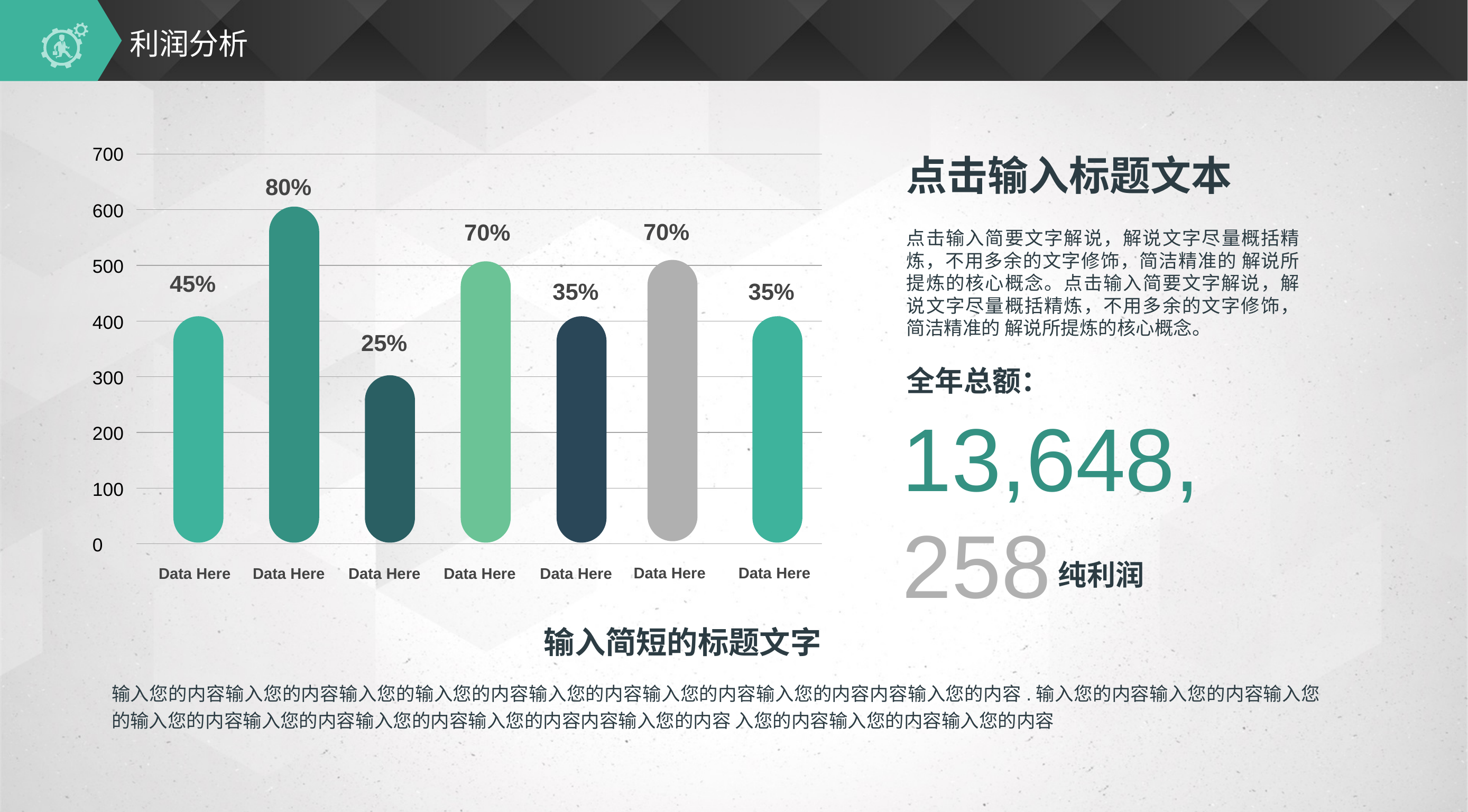

# 利润分析

700
600
500
400
300
200
100
0
点击输入标题文本
80%

Data Here
70%

Data Here
70%

Data Here
点击输入简要文字解说，解说文字尽量概括精炼，不用多余的文字修饰，简洁精准的 解说所提炼的核心概念。点击输入简要文字解说，解说文字尽量概括精炼，不用多余的文字修饰，简洁精准的 解说所提炼的核心概念。
45%

Data Here
35%

Data Here
35%

Data Here
25%

Data Here
全年总额：
13,648,258
纯利润
输入简短的标题文字
输入您的内容输入您的内容输入您的输入您的内容输入您的内容输入您的内容输入您的内容内容输入您的内容.输入您的内容输入您的内容输入您的输入您的内容输入您的内容输入您的内容输入您的内容内容输入您的内容 入您的内容输入您的内容输入您的内容